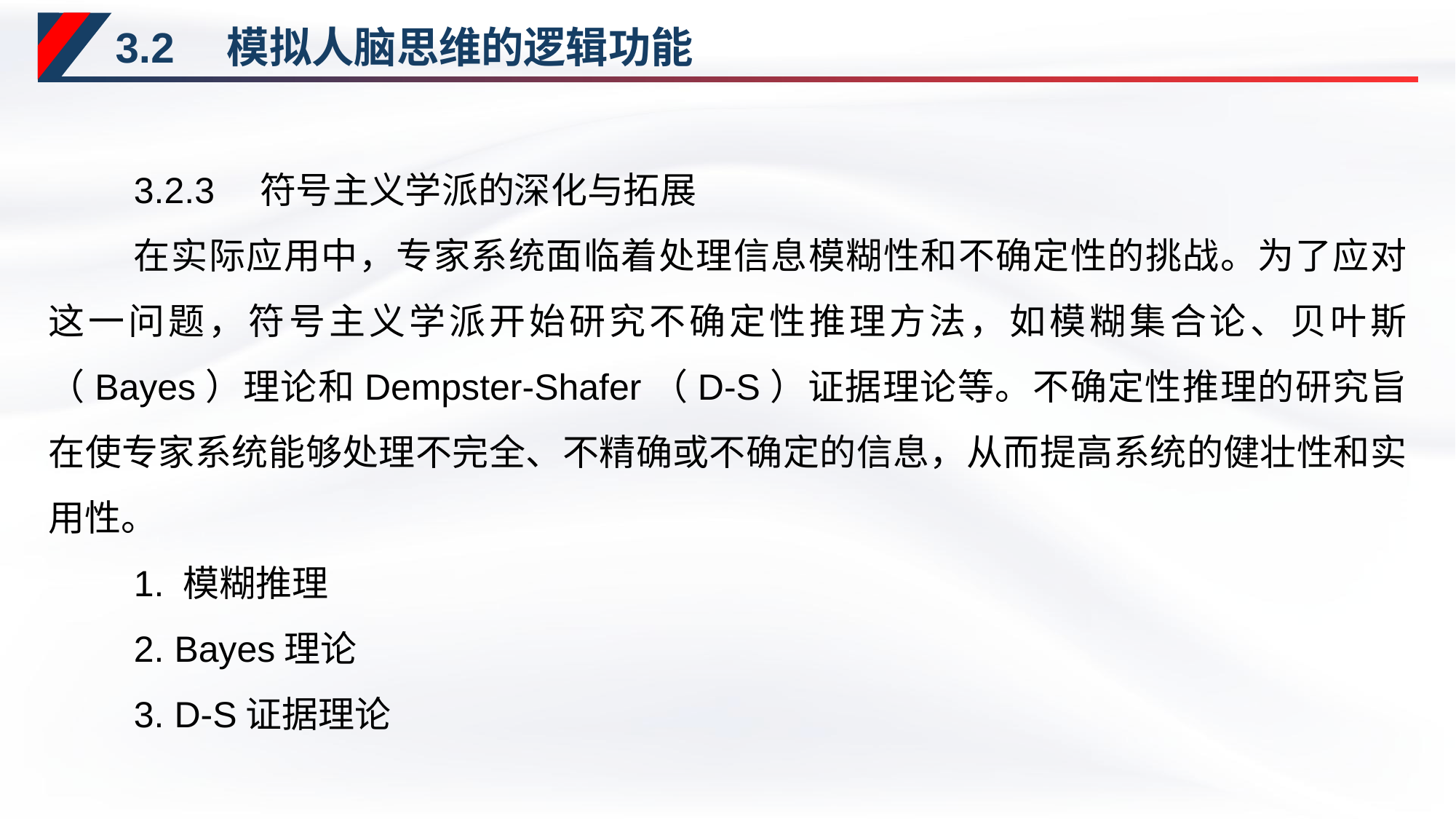

# 3.2　模拟人脑思维的逻辑功能
3.2.3　符号主义学派的深化与拓展
在实际应用中，专家系统面临着处理信息模糊性和不确定性的挑战。为了应对这一问题，符号主义学派开始研究不确定性推理方法，如模糊集合论、贝叶斯（Bayes）理论和Dempster-Shafer（D-S）证据理论等。不确定性推理的研究旨在使专家系统能够处理不完全、不精确或不确定的信息，从而提高系统的健壮性和实用性。
1. 模糊推理
2. Bayes理论
3. D-S证据理论